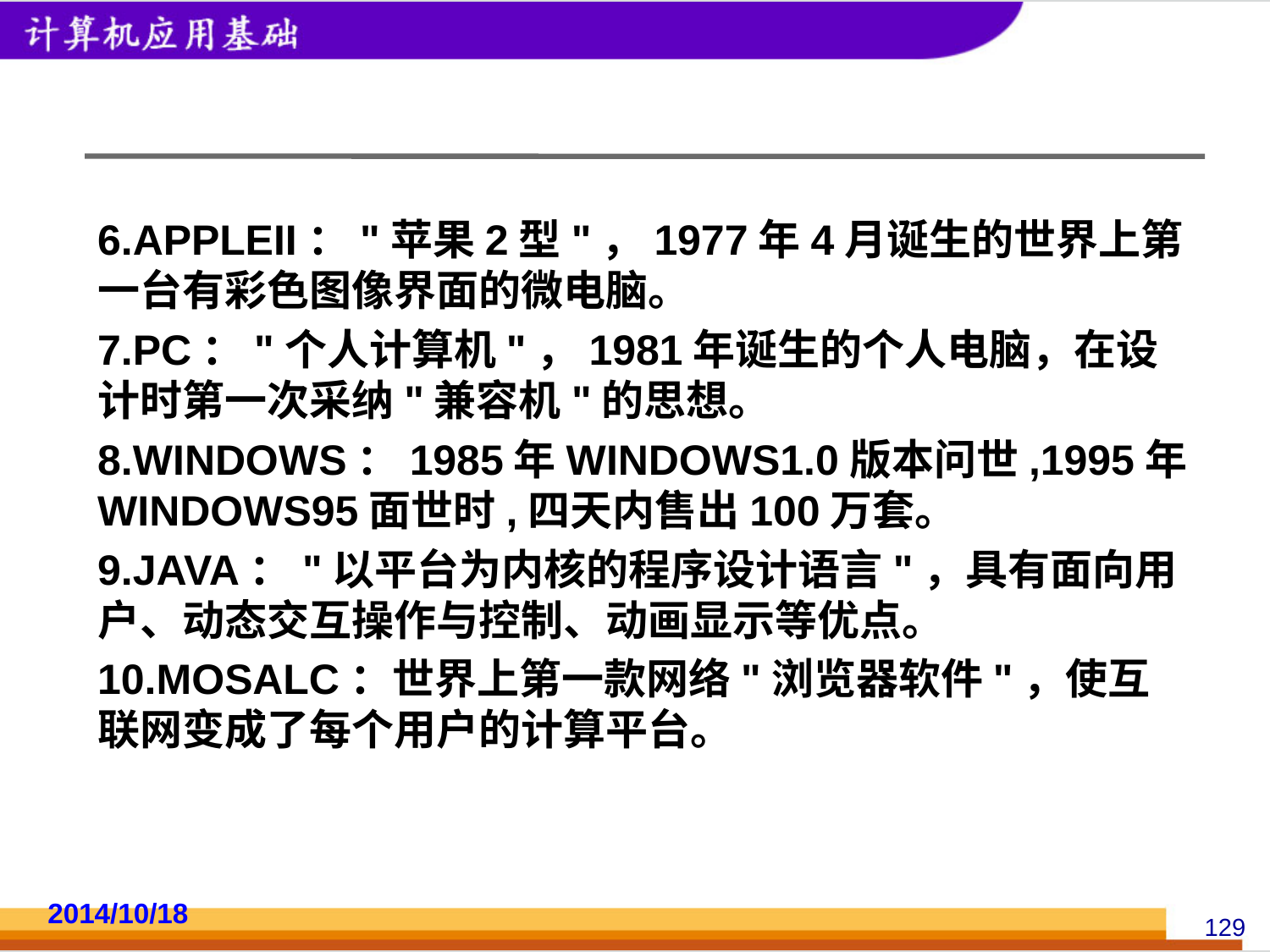

#
6.APPLEII："苹果2型"，1977年4月诞生的世界上第一台有彩色图像界面的微电脑。
7.PC："个人计算机"，1981年诞生的个人电脑，在设计时第一次采纳"兼容机"的思想。
8.WINDOWS：1985年WINDOWS1.0版本问世,1995年WINDOWS95面世时,四天内售出100万套。
9.JAVA："以平台为内核的程序设计语言"，具有面向用户、动态交互操作与控制、动画显示等优点。
10.MOSALC：世界上第一款网络"浏览器软件"，使互联网变成了每个用户的计算平台。

2014/10/18